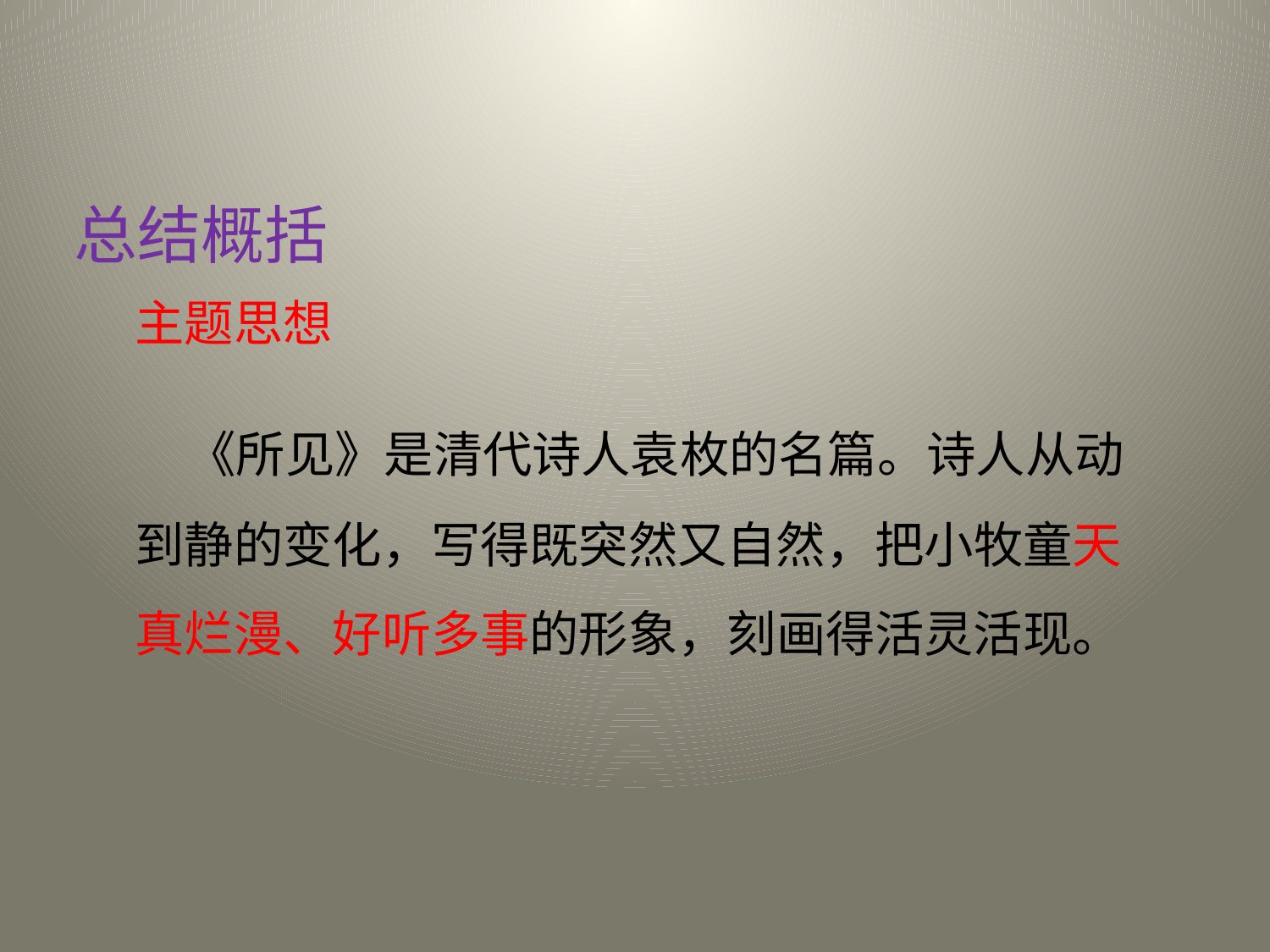

总结概括
主题思想
   《所见》是清代诗人袁枚的名篇。诗人从动到静的变化，写得既突然又自然，把小牧童天真烂漫、好听多事的形象，刻画得活灵活现。